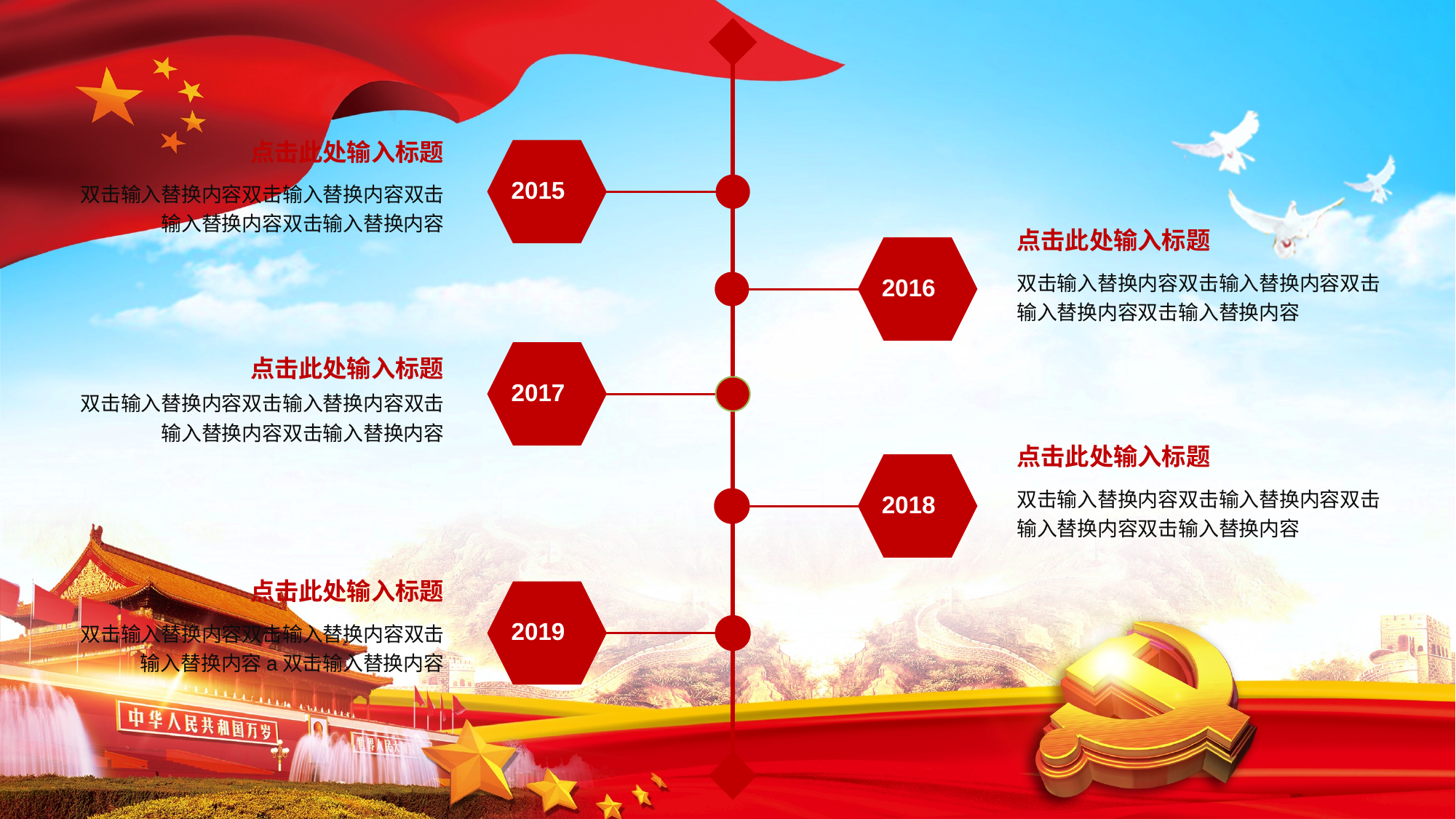

点击此处输入标题
双击输入替换内容双击输入替换内容双击输入替换内容双击输入替换内容

2015

点击此处输入标题
双击输入替换内容双击输入替换内容双击输入替换内容双击输入替换内容

2016

2017

点击此处输入标题
双击输入替换内容双击输入替换内容双击输入替换内容双击输入替换内容
点击此处输入标题
双击输入替换内容双击输入替换内容双击输入替换内容双击输入替换内容

2018

点击此处输入标题
双击输入替换内容双击输入替换内容双击输入替换内容a双击输入替换内容

2019